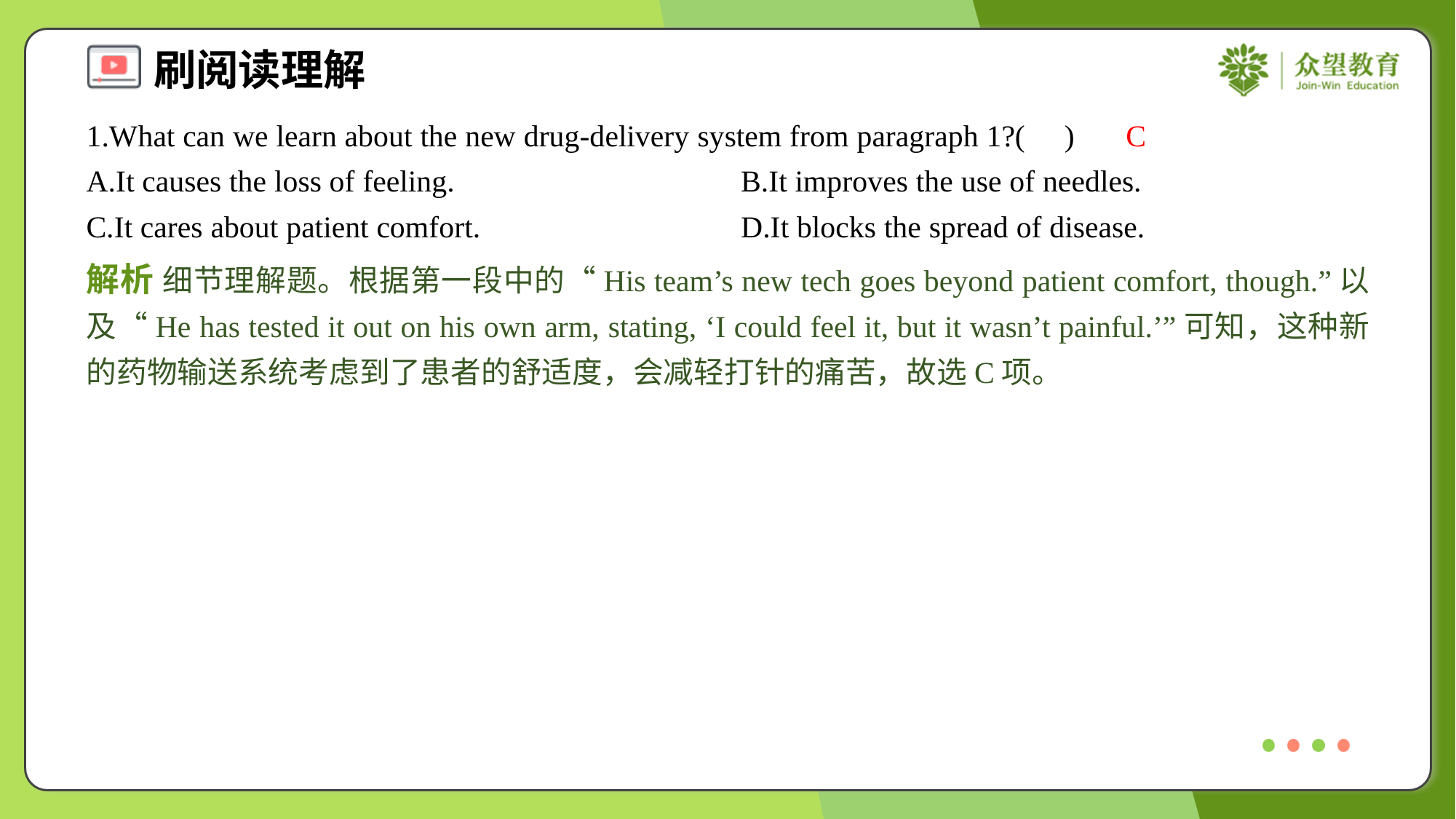

1.What can we learn about the new drug-delivery system from paragraph 1?(     )
C
A.It causes the loss of feeling.	B.It improves the use of needles.
C.It cares about patient comfort.	D.It blocks the spread of disease.
解析 细节理解题。根据第一段中的“His team’s new tech goes beyond patient comfort, though.”以及“He has tested it out on his own arm, stating, ‘I could feel it, but it wasn’t painful.’”可知，这种新的药物输送系统考虑到了患者的舒适度，会减轻打针的痛苦，故选C项。